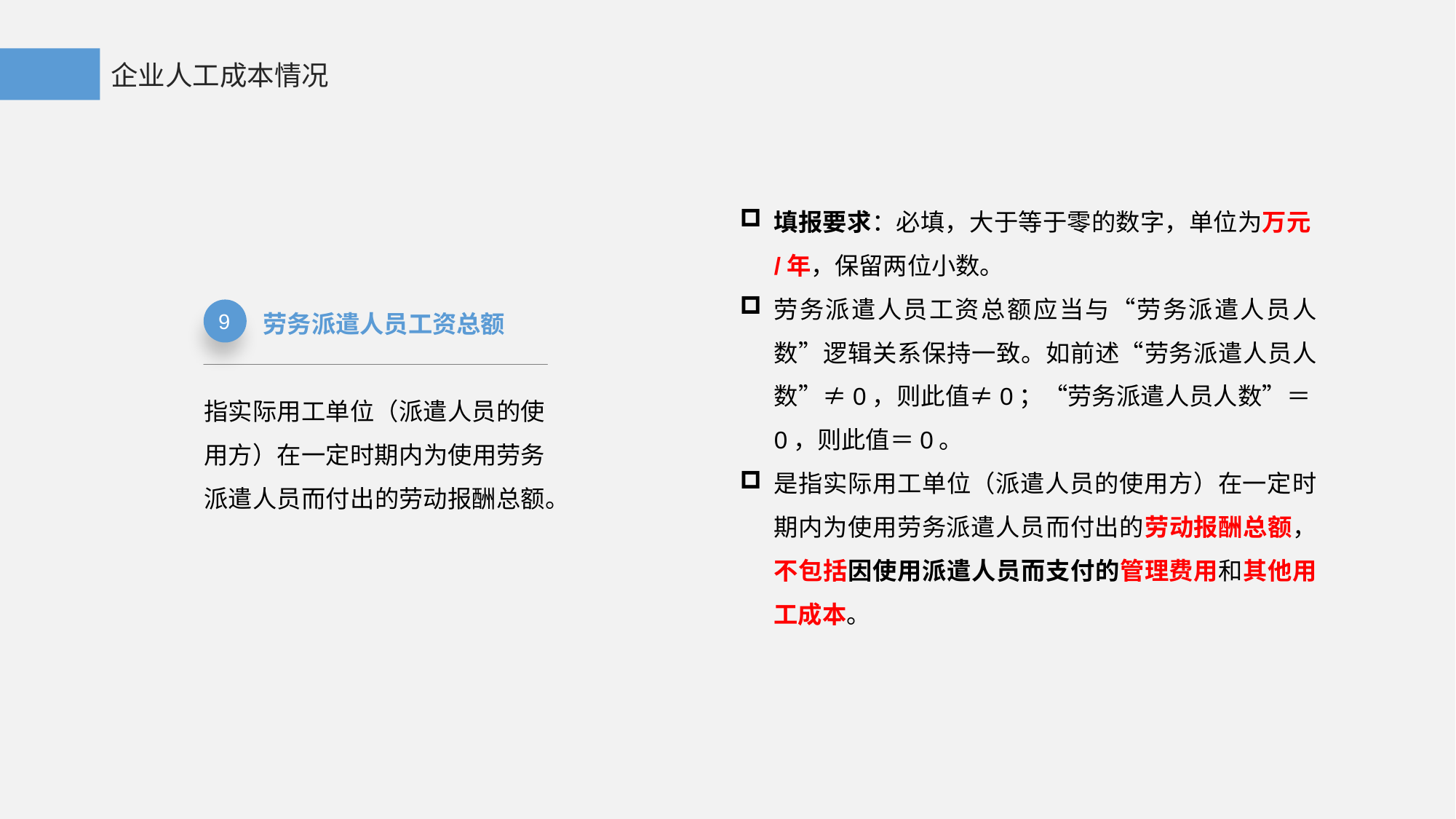

企业人工成本情况
填报要求：必填，大于等于零的数字，单位为万元/年，保留两位小数。
劳务派遣人员工资总额应当与“劳务派遣人员人数”逻辑关系保持一致。如前述“劳务派遣人员人数”≠0，则此值≠0；“劳务派遣人员人数”＝0，则此值＝0。
是指实际用工单位（派遣人员的使用方）在一定时期内为使用劳务派遣人员而付出的劳动报酬总额，不包括因使用派遣人员而支付的管理费用和其他用工成本。

劳务派遣人员工资总额
9
指实际用工单位（派遣人员的使用方）在一定时期内为使用劳务派遣人员而付出的劳动报酬总额。

28